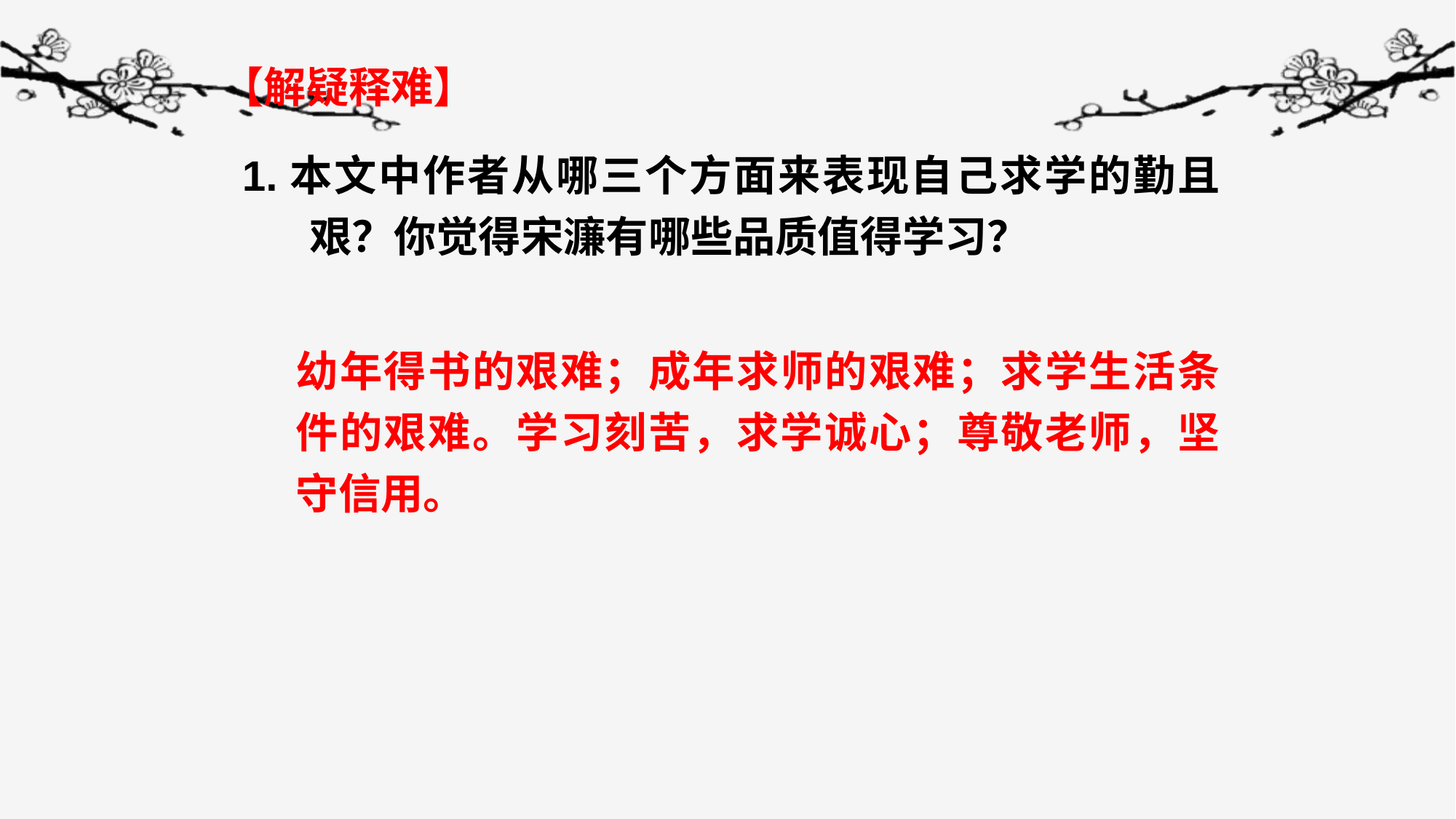

【解疑释难】
1.本文中作者从哪三个方面来表现自己求学的勤且艰？你觉得宋濂有哪些品质值得学习？
幼年得书的艰难；成年求师的艰难；求学生活条件的艰难。学习刻苦，求学诚心；尊敬老师，坚守信用。